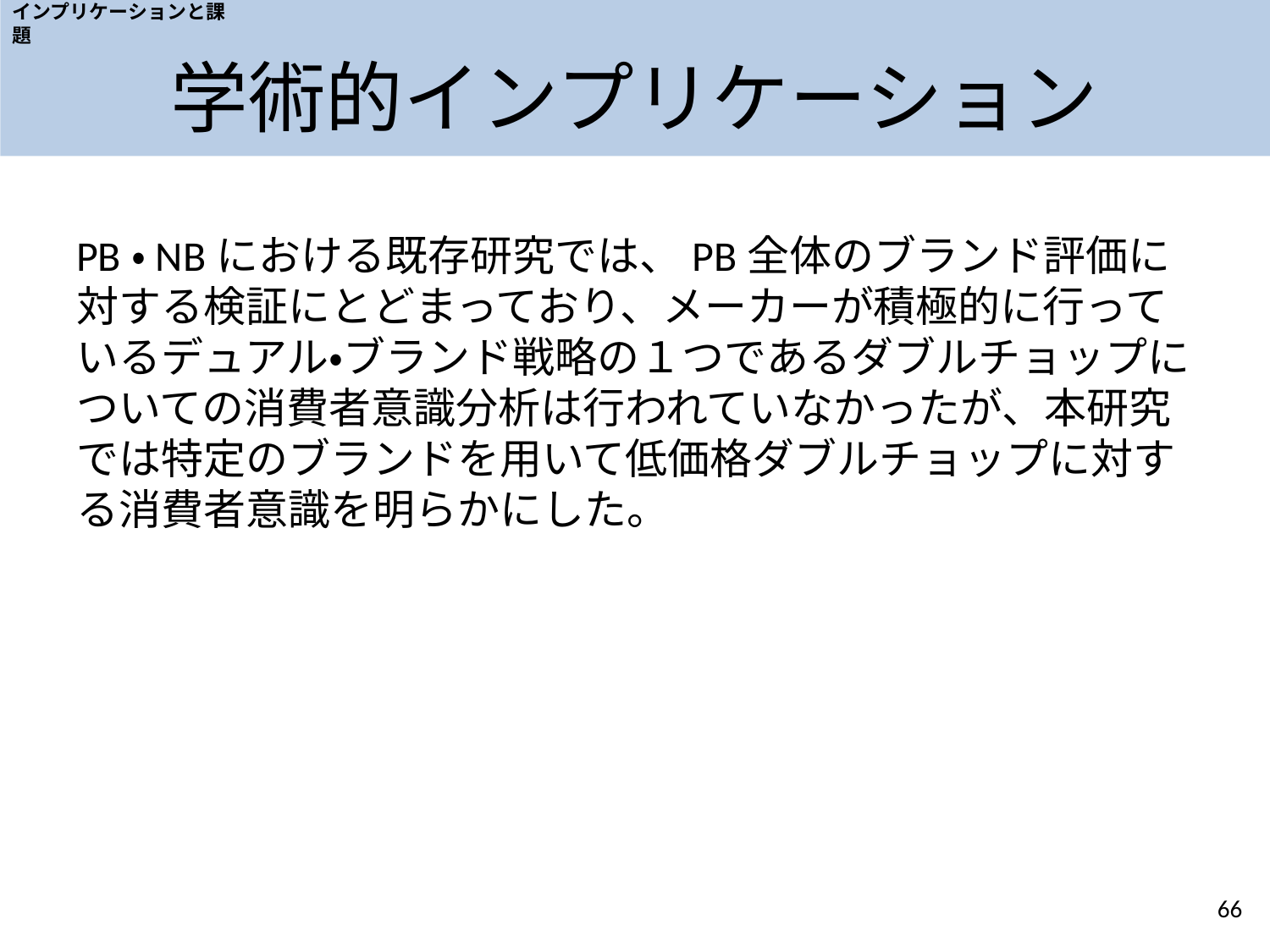

インプリケーションと課題
# 学術的インプリケーション
PB・NBにおける既存研究では、PB全体のブランド評価に対する検証にとどまっており、メーカーが積極的に行っているデュアル・ブランド戦略の１つであるダブルチョップについての消費者意識分析は行われていなかったが、本研究では特定のブランドを用いて低価格ダブルチョップに対する消費者意識を明らかにした。
66